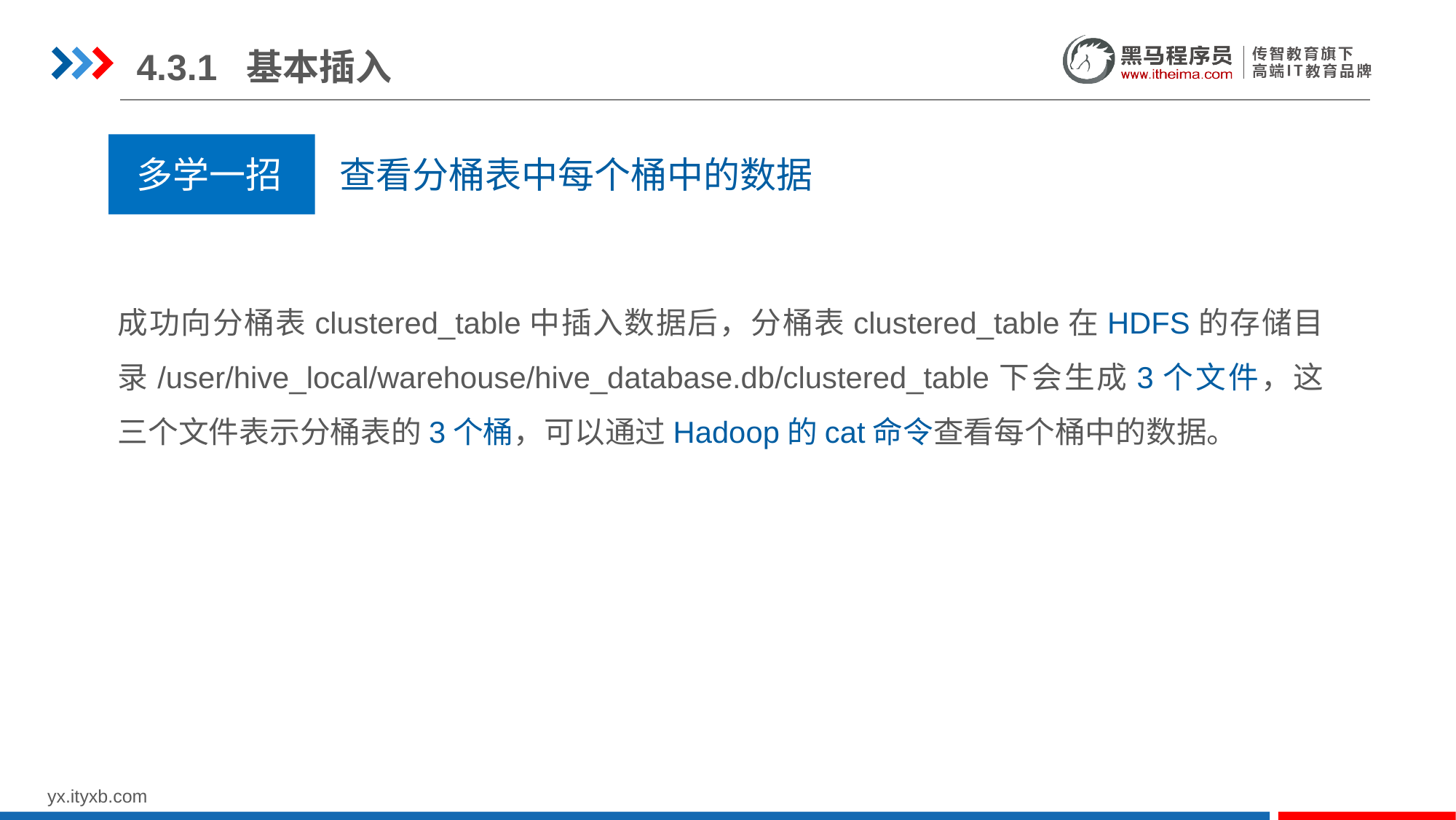

4.3.1  基本插入

多学一招       查看分桶表中每个桶中的数据
成功向分桶表clustered_table中插入数据后，分桶表clustered_table在HDFS的存储目录/user/hive_local/warehouse/hive_database.db/clustered_table下会生成3个文件，这三个文件表示分桶表的3个桶，可以通过Hadoop的cat命令查看每个桶中的数据。